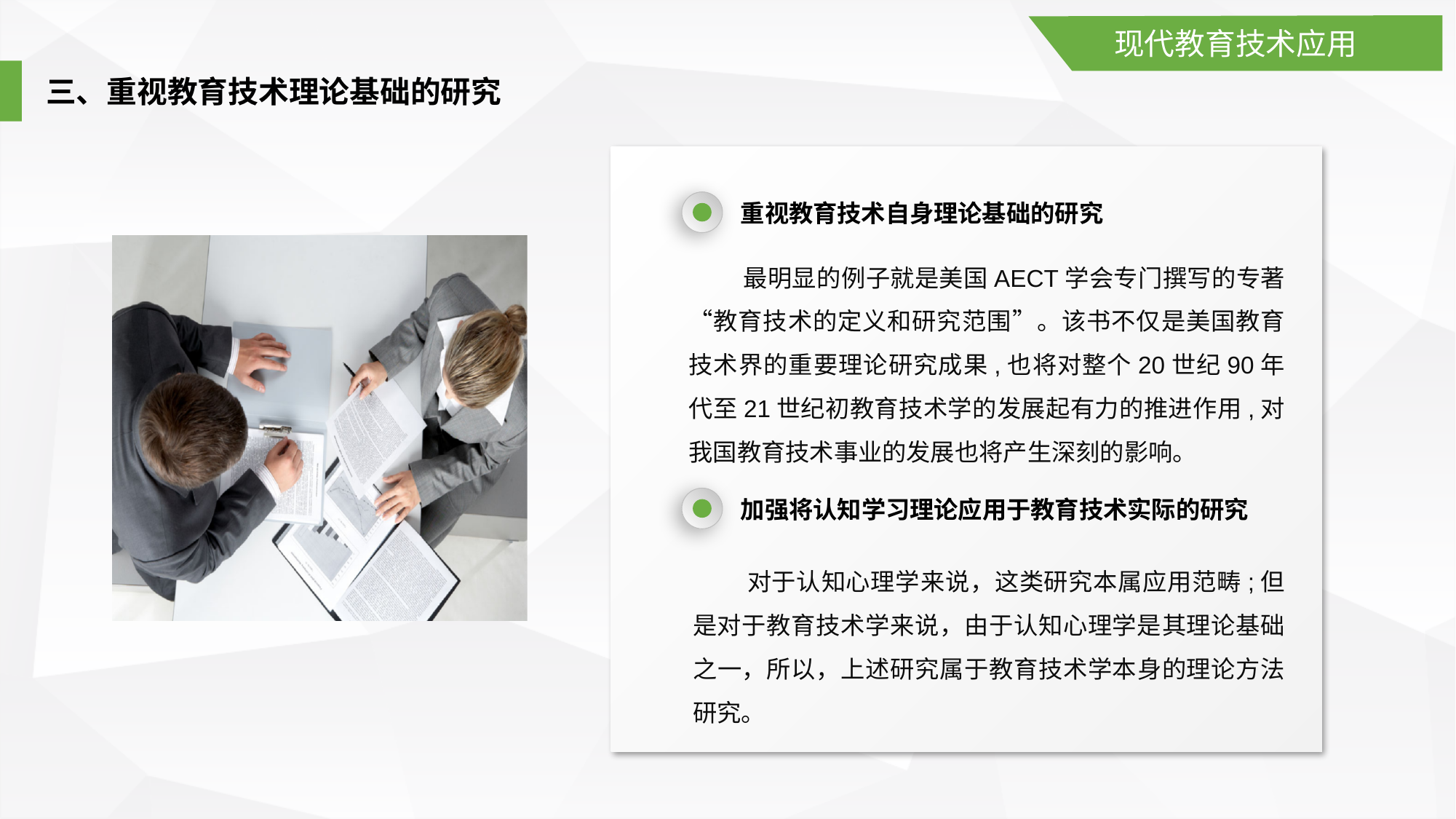

现代教育技术应用

三、重视教育技术理论基础的研究

重视教育技术自身理论基础的研究

最明显的例子就是美国AECT学会专门撰写的专著“教育技术的定义和研究范围”。该书不仅是美国教育技术界的重要理论研究成果,也将对整个20世纪90年代至21世纪初教育技术学的发展起有力的推进作用,对我国教育技术事业的发展也将产生深刻的影响。

加强将认知学习理论应用于教育技术实际的研究
对于认知心理学来说，这类研究本属应用范畴;但是对于教育技术学来说，由于认知心理学是其理论基础之一，所以，上述研究属于教育技术学本身的理论方法研究。